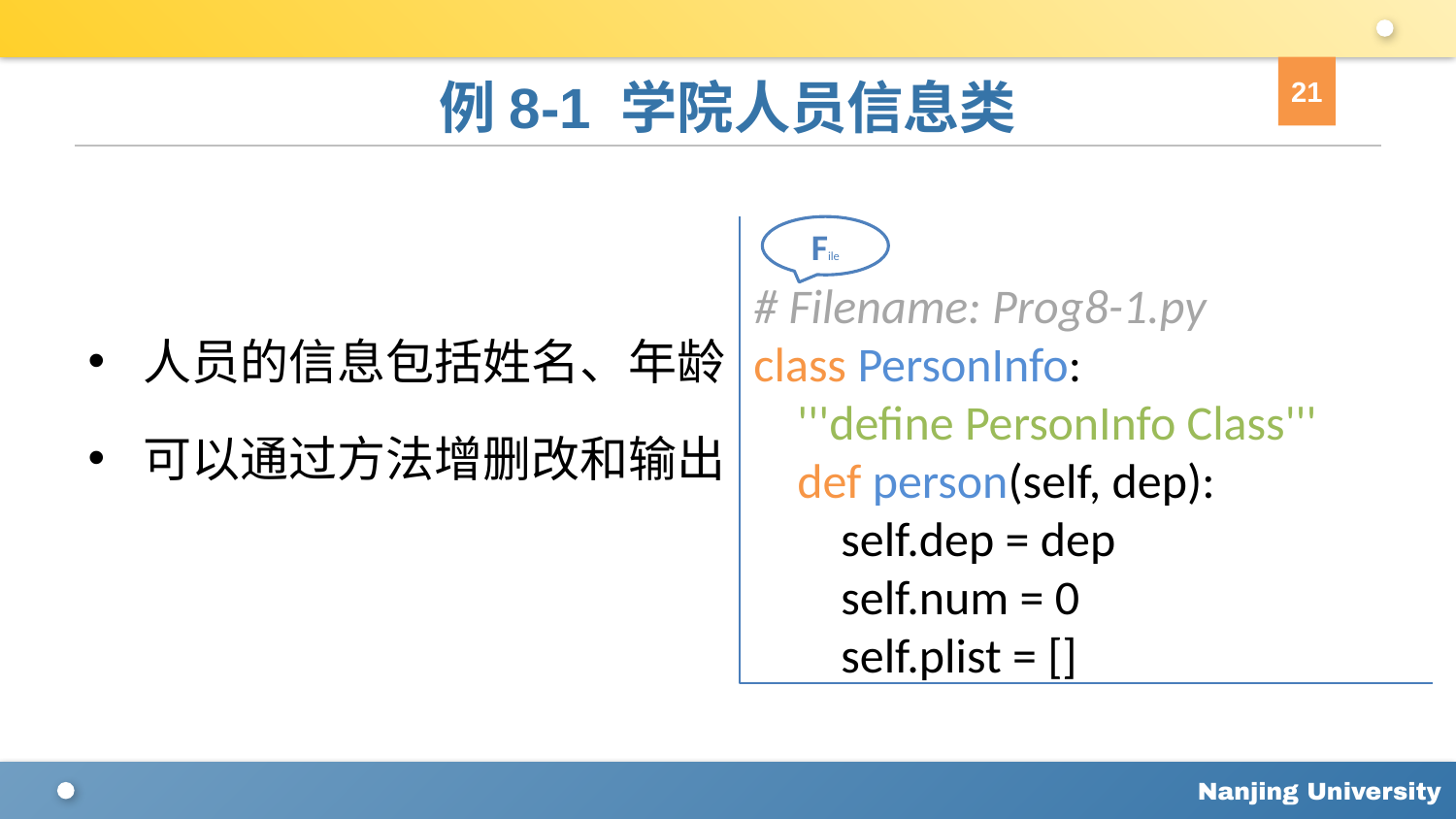

21
# 例8-1 学院人员信息类

# Filename: Prog8-1.py
class PersonInfo:
    '''define PersonInfo Class'''
    def person(self, dep):
        self.dep = dep
        self.num = 0
        self.plist = []
File
人员的信息包括姓名、年龄
可以通过方法增删改和输出